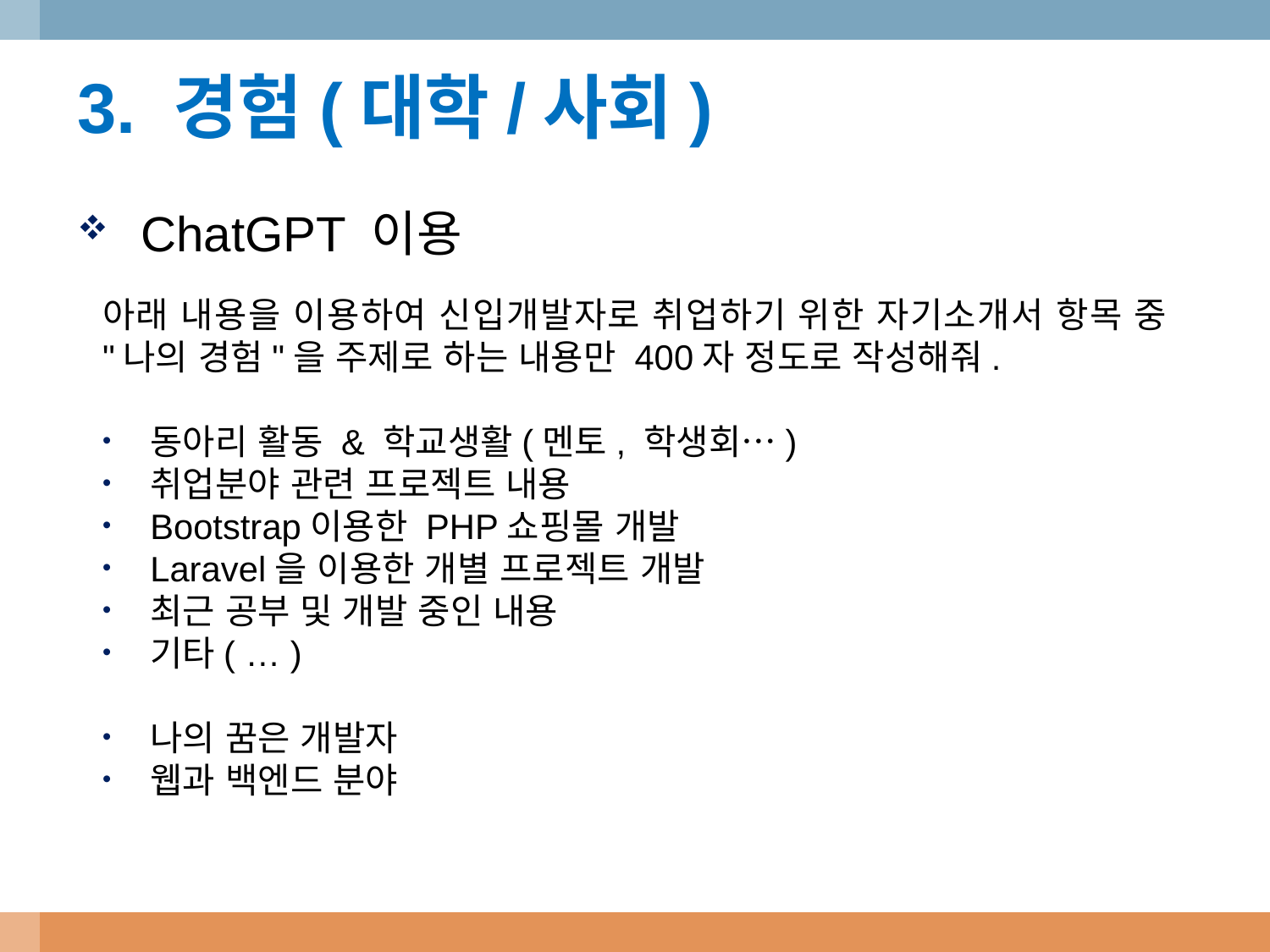

3. 경험(대학/사회)
ChatGPT 이용
아래 내용을 이용하여 신입개발자로 취업하기 위한 자기소개서 항목 중 "나의 경험"을 주제로 하는 내용만 400자 정도로 작성해줘.

동아리 활동 & 학교생활(멘토, 학생회…)
취업분야 관련 프로젝트 내용
Bootstrap이용한 PHP쇼핑몰 개발
Laravel을 이용한 개별 프로젝트 개발
최근 공부 및 개발 중인 내용
기타( … )

나의 꿈은 개발자
웹과 백엔드 분야